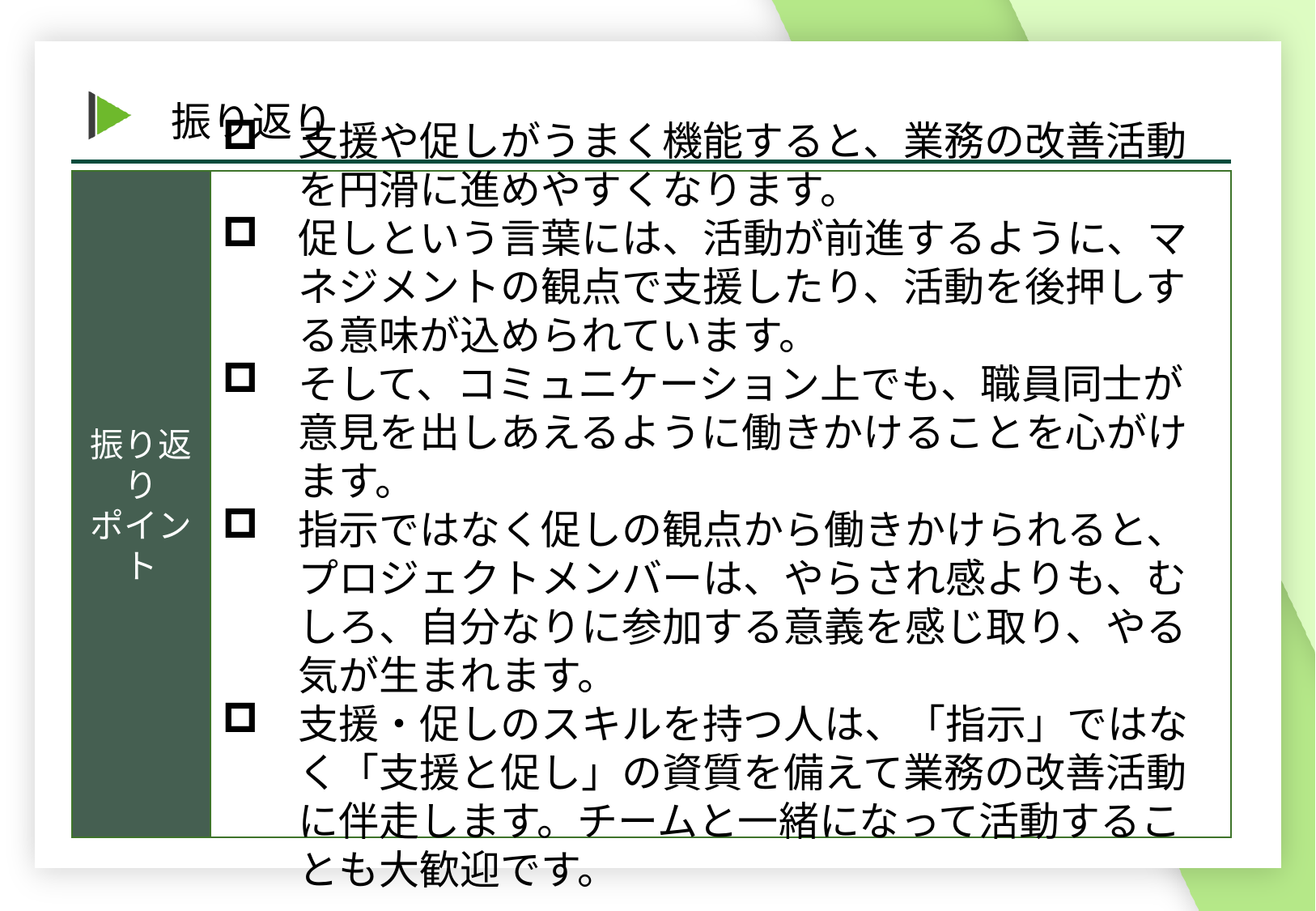

支援や促しがうまく機能すると、業務の改善活動を円滑に進めやすくなります。
促しという言葉には、活動が前進するように、マネジメントの観点で支援したり、活動を後押しする意味が込められています。
そして、コミュニケーション上でも、職員同士が意見を出しあえるように働きかけることを心がけます。
指示ではなく促しの観点から働きかけられると、プロジェクトメンバーは、やらされ感よりも、むしろ、自分なりに参加する意義を感じ取り、やる気が生まれます。
支援・促しのスキルを持つ人は、「指示」ではなく「支援と促し」の資質を備えて業務の改善活動に伴走します。チームと一緒になって活動することも大歓迎です。
振り返り
ポイント